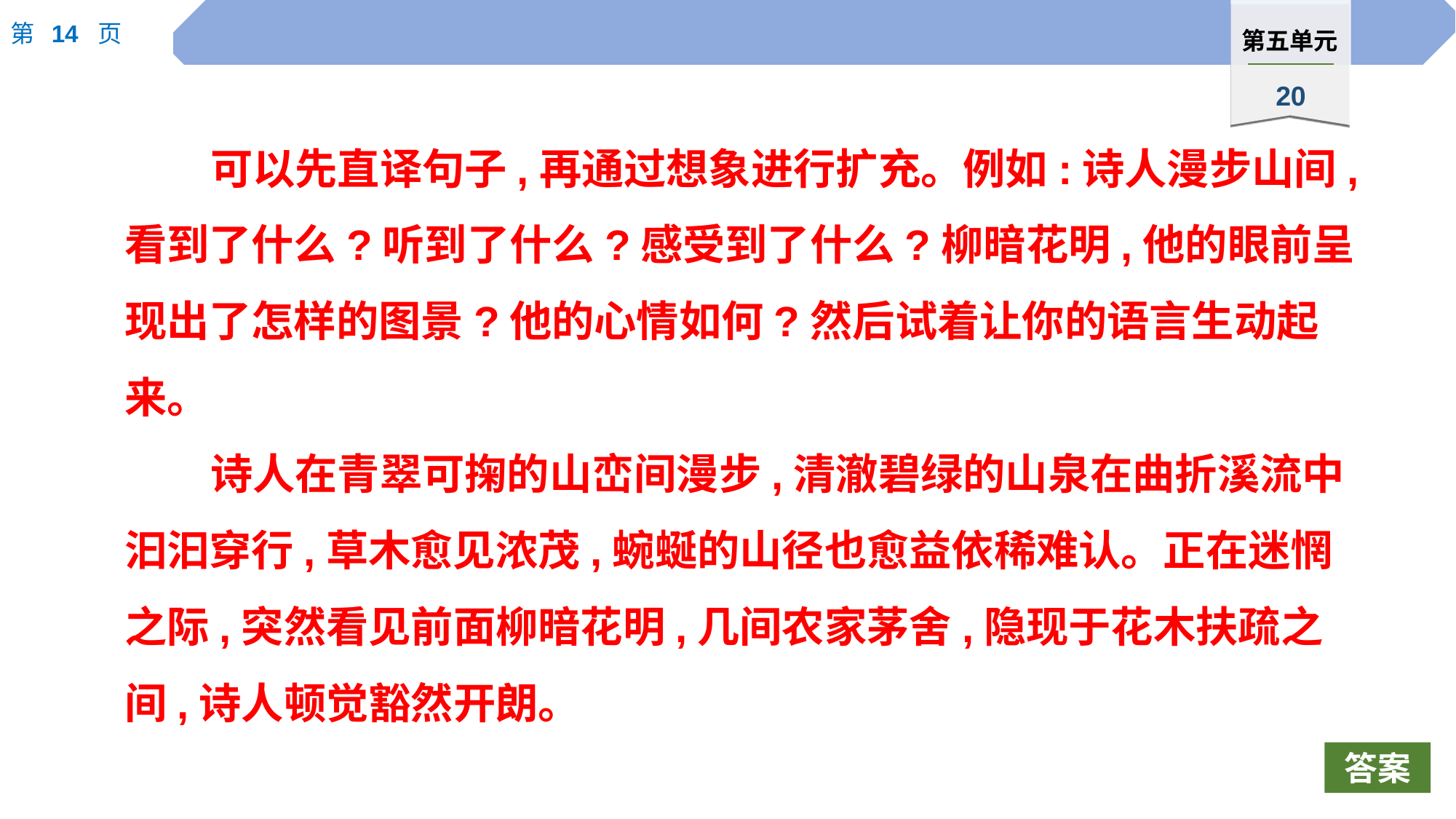

可以先直译句子,再通过想象进行扩充。例如:诗人漫步山间,看到了什么?听到了什么?感受到了什么?柳暗花明,他的眼前呈现出了怎样的图景?他的心情如何?然后试着让你的语言生动起来。
诗人在青翠可掬的山峦间漫步,清澈碧绿的山泉在曲折溪流中汩汩穿行,草木愈见浓茂,蜿蜒的山径也愈益依稀难认。正在迷惘之际,突然看见前面柳暗花明,几间农家茅舍,隐现于花木扶疏之间,诗人顿觉豁然开朗。
答案